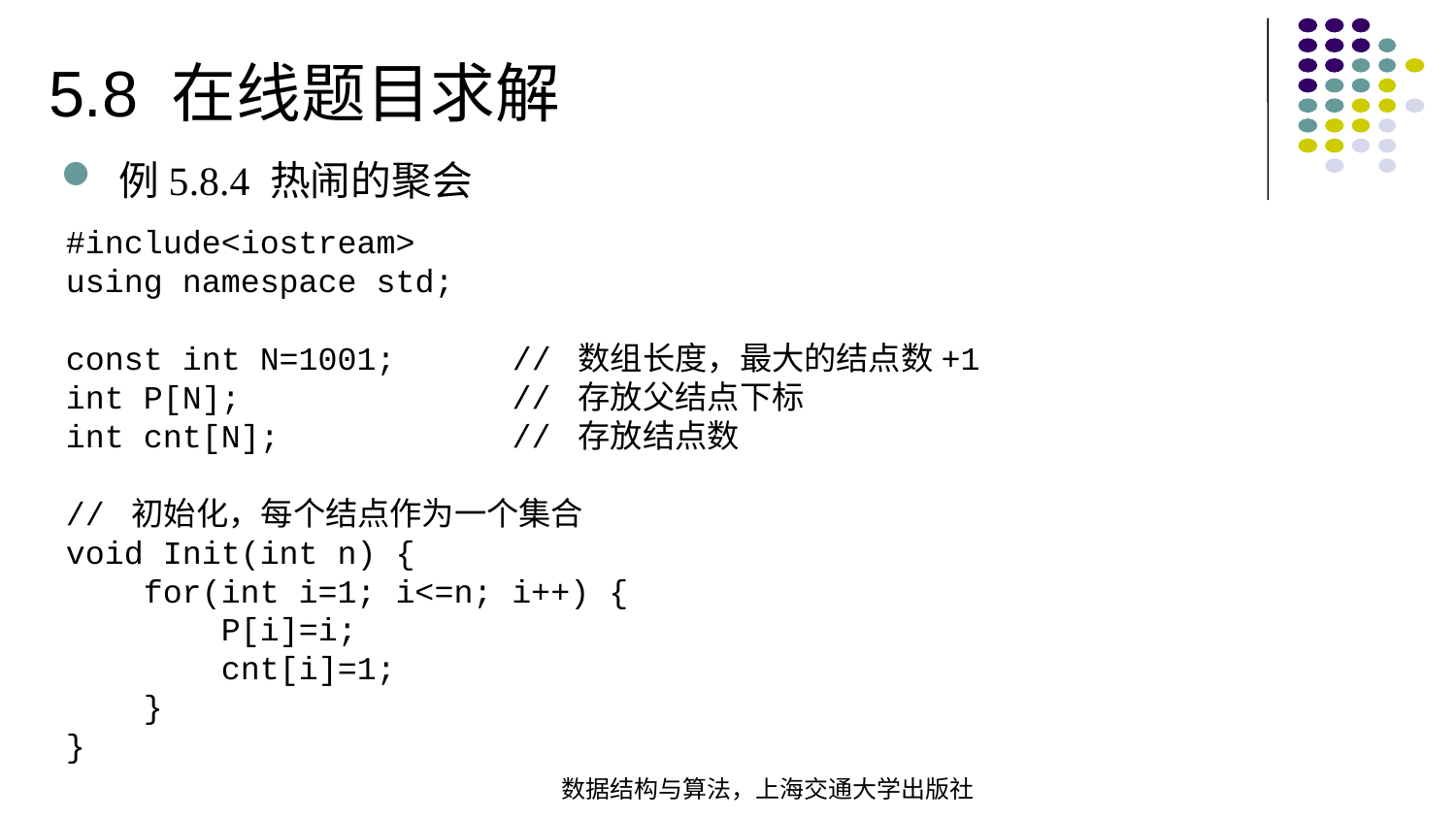

5.8 在线题目求解
例5.8.4 热闹的聚会
#include<iostream>using namespace std; const int N=1001;      // 数组长度，最大的结点数+1int P[N];              // 存放父结点下标int cnt[N];            // 存放结点数 // 初始化，每个结点作为一个集合void Init(int n) {    for(int i=1; i<=n; i++) {        P[i]=i;        cnt[i]=1;    }
}